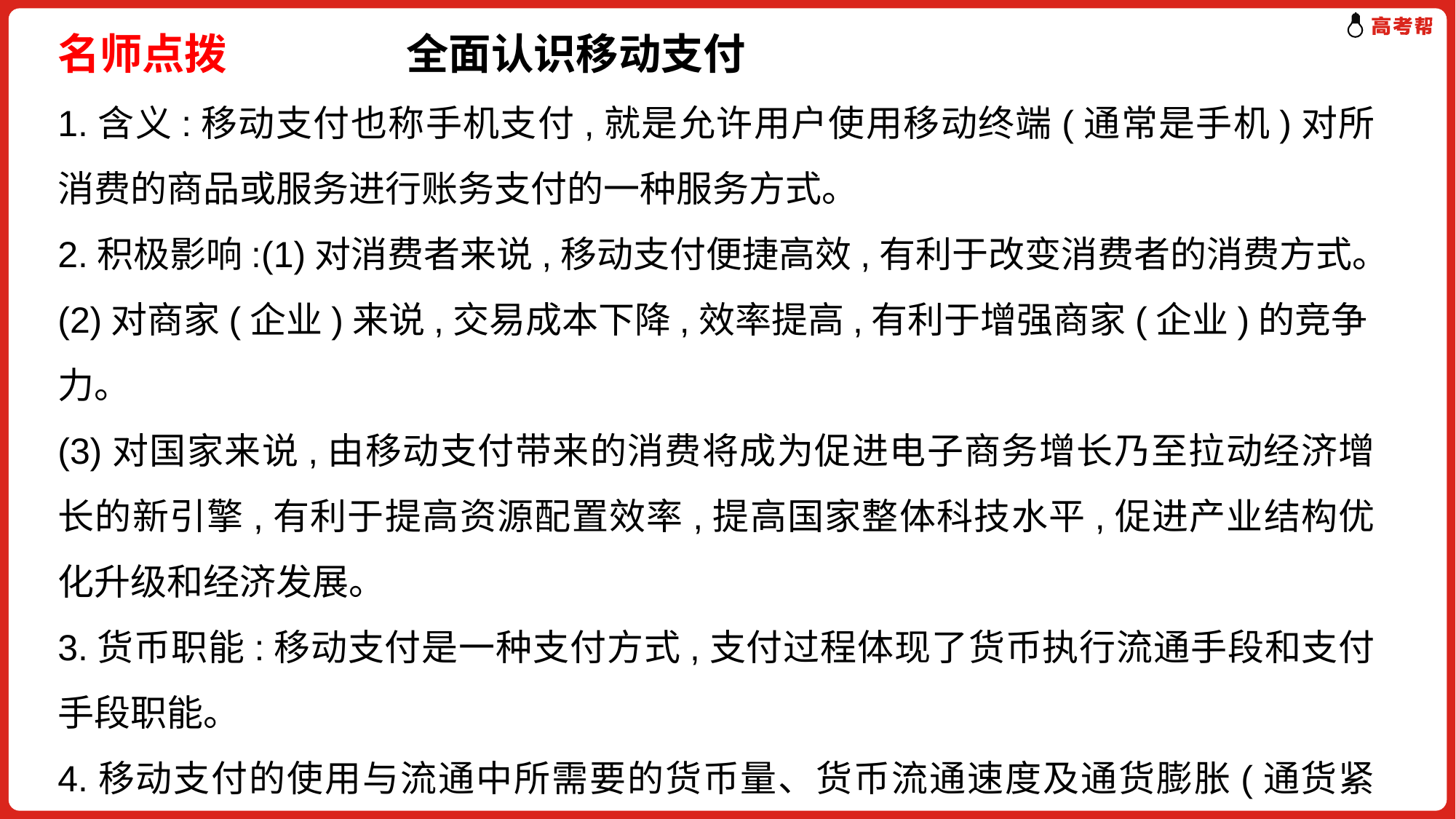

名师点拨 　　         全面认识移动支付
1.含义:移动支付也称手机支付,就是允许用户使用移动终端(通常是手机)对所消费的商品或服务进行账务支付的一种服务方式。
2.积极影响:(1)对消费者来说,移动支付便捷高效,有利于改变消费者的消费方式。
(2)对商家(企业)来说,交易成本下降,效率提高,有利于增强商家(企业)的竞争力。
(3)对国家来说,由移动支付带来的消费将成为促进电子商务增长乃至拉动经济增长的新引擎,有利于提高资源配置效率,提高国家整体科技水平,促进产业结构优化升级和经济发展。
3.货币职能:移动支付是一种支付方式,支付过程体现了货币执行流通手段和支付手段职能。
4.移动支付的使用与流通中所需要的货币量、货币流通速度及通货膨胀(通货紧缩)均无直接关系,但会减少流通中现金的需求量和使用量。